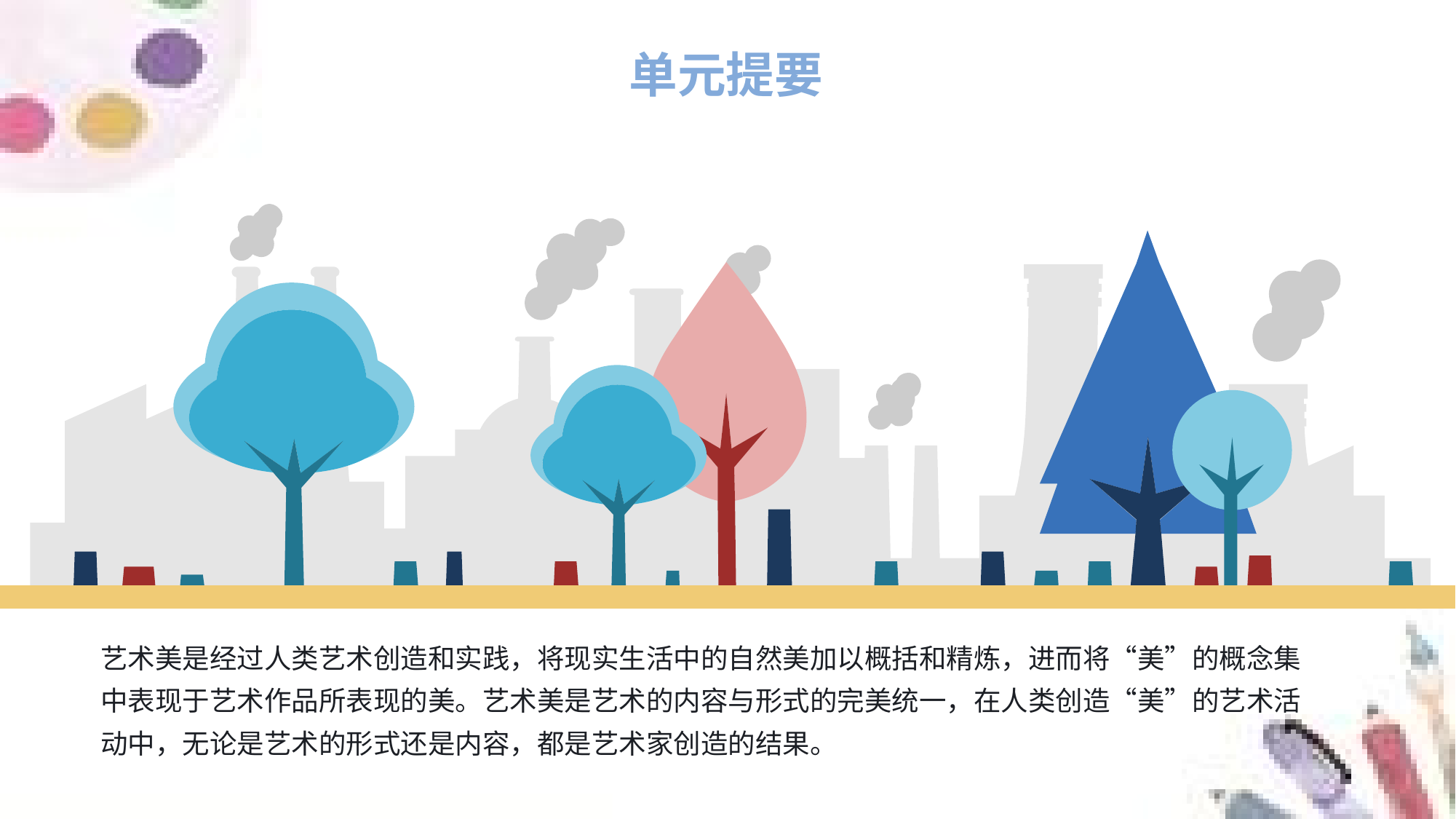

单元提要

艺术美是经过人类艺术创造和实践，将现实生活中的自然美加以概括和精炼，进而将“美”的概念集中表现于艺术作品所表现的美。艺术美是艺术的内容与形式的完美统一，在人类创造“美”的艺术活动中，无论是艺术的形式还是内容，都是艺术家创造的结果。